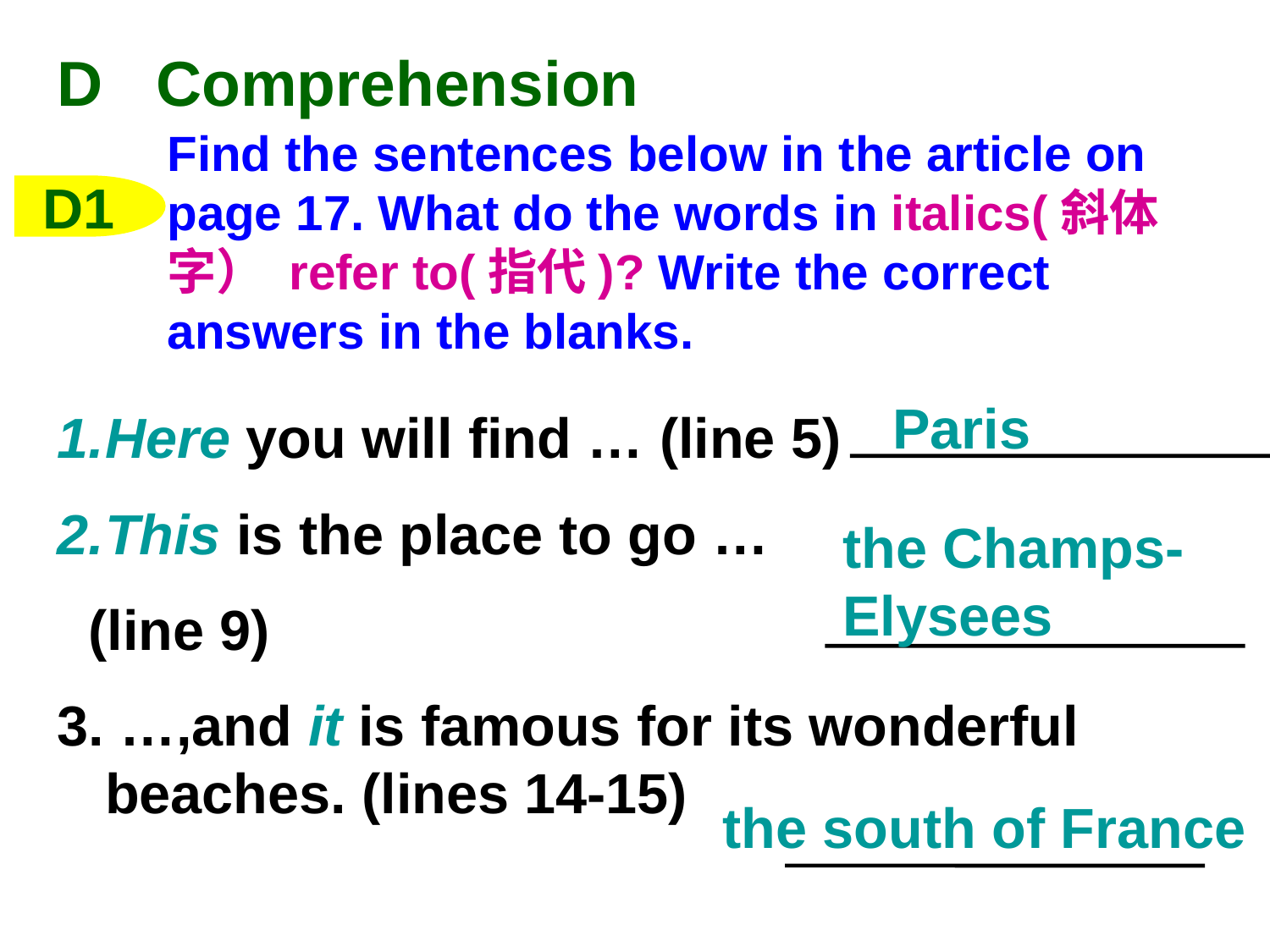

D   Comprehension
Find the sentences below in the article on page 17. What do the words in italics(斜体字） refer to(指代)? Write the correct answers in the blanks.
D1
Paris
Here you will find … (line 5)
This is the place to go …
  (line 9)
3. …,and it is famous for its wonderful beaches. (lines 14-15)

the Champs-Elysees

the south of France